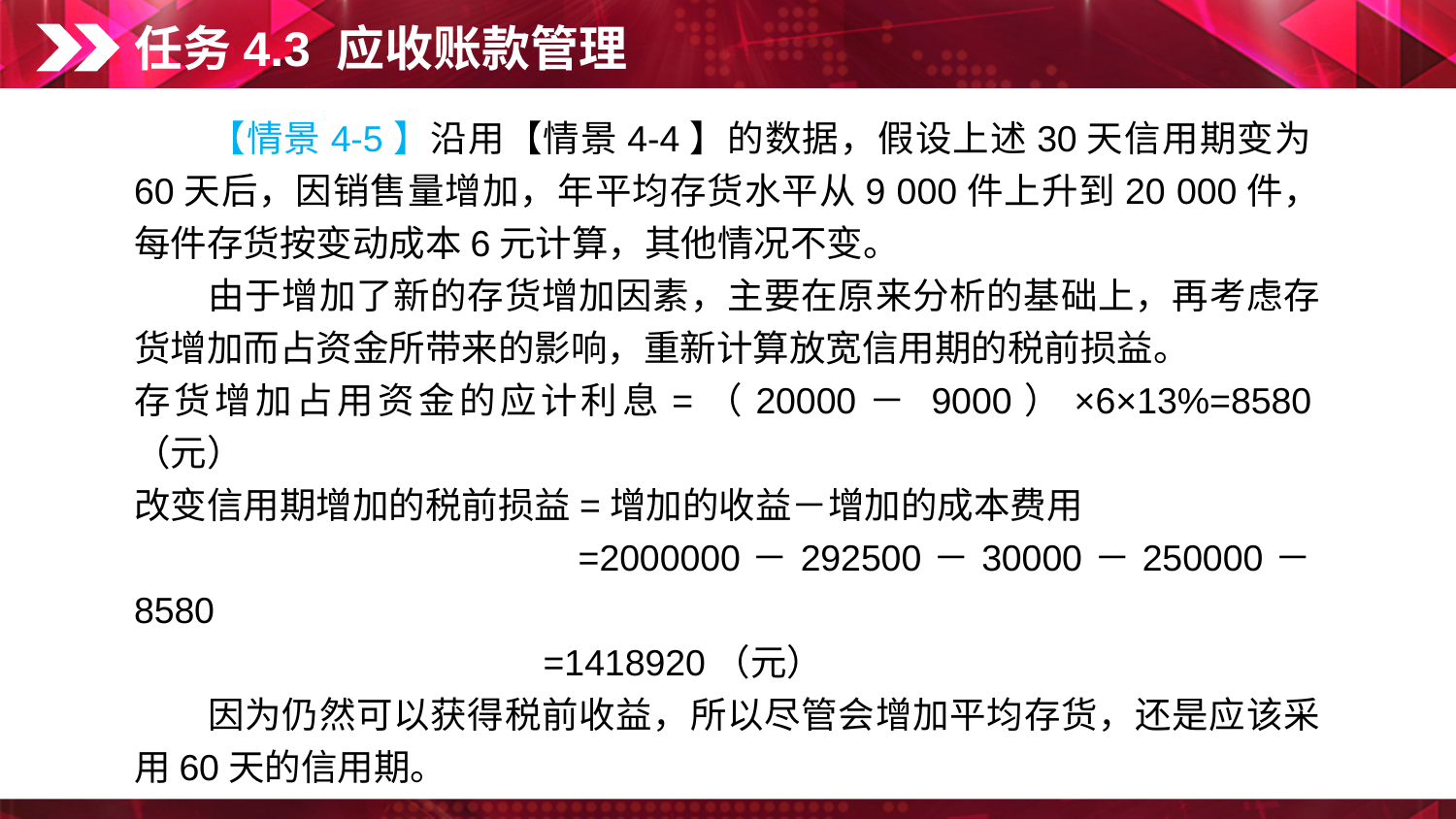

任务4.3 应收账款管理

　　【情景4-5】沿用【情景4-4】的数据，假设上述30天信用期变为60天后，因销售量增加，年平均存货水平从9 000件上升到20 000件，每件存货按变动成本6元计算，其他情况不变。
　　由于增加了新的存货增加因素，主要在原来分析的基础上，再考虑存货增加而占资金所带来的影响，重新计算放宽信用期的税前损益。
存货增加占用资金的应计利息=（20000－ 9000）×6×13%=8580（元）
改变信用期增加的税前损益=增加的收益－增加的成本费用
　　　　　　　　　　　=2000000－292500－30000－250000－8580
　　　　　　　　　　　=1418920（元）
　　因为仍然可以获得税前收益，所以尽管会增加平均存货，还是应该采用60天的信用期。